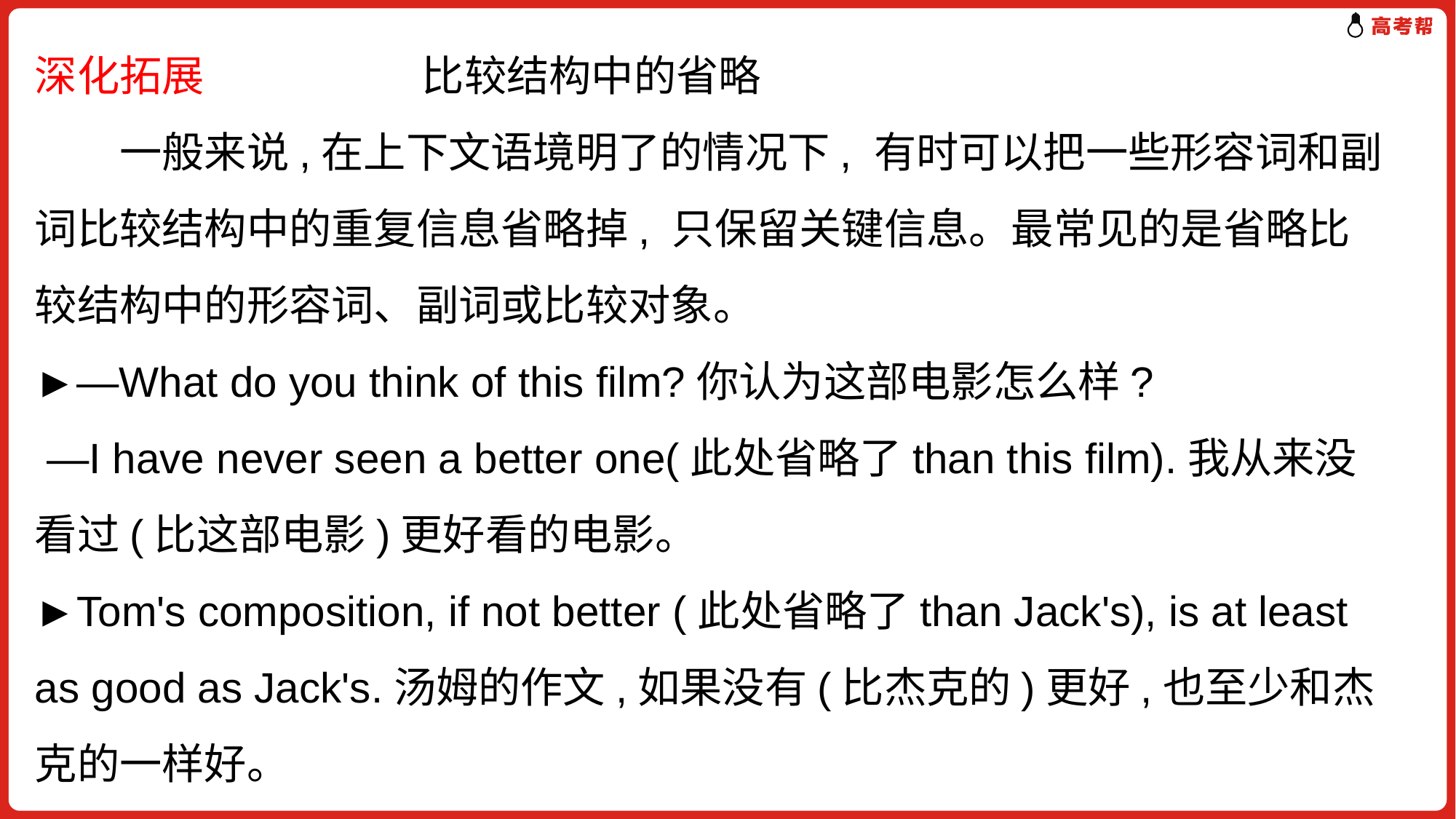

深化拓展                       比较结构中的省略
　　一般来说,在上下文语境明了的情况下, 有时可以把一些形容词和副词比较结构中的重复信息省略掉, 只保留关键信息。最常见的是省略比较结构中的形容词、副词或比较对象。
►—What do you think of this film?你认为这部电影怎么样?
 —I have never seen a better one(此处省略了than this film).我从来没看过(比这部电影)更好看的电影。
►Tom's composition, if not better (此处省略了than Jack's), is at least as good as Jack's.汤姆的作文,如果没有(比杰克的)更好,也至少和杰克的一样好。